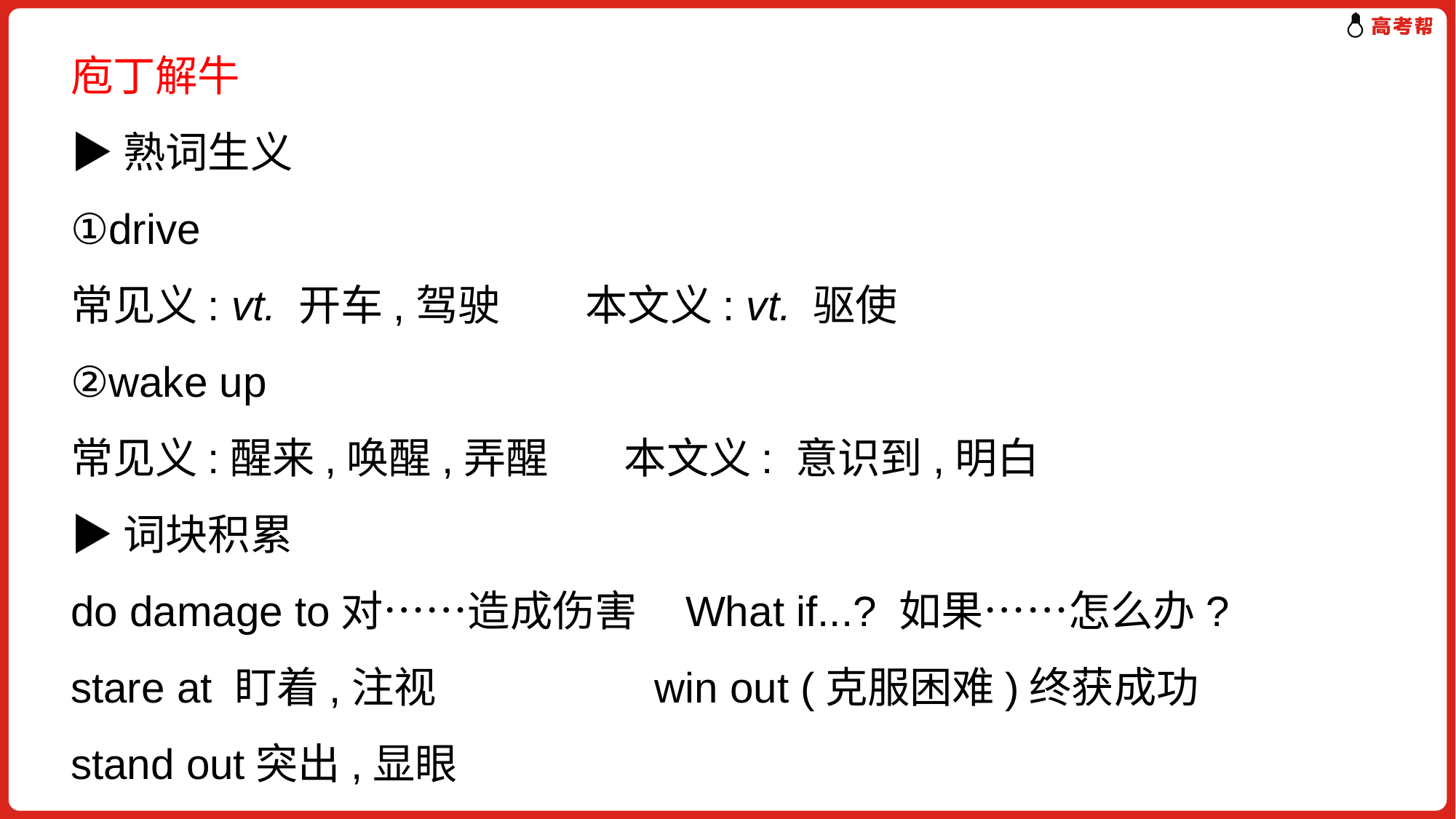

庖丁解牛
▶熟词生义
①drive
常见义: vt. 开车,驾驶         本文义: vt. 驱使
②wake up
常见义:醒来,唤醒,弄醒        本文义: 意识到,明白
▶词块积累
do damage to对……造成伤害    What if...? 如果……怎么办?
stare at 盯着,注视                      win out (克服困难)终获成功
stand out突出,显眼